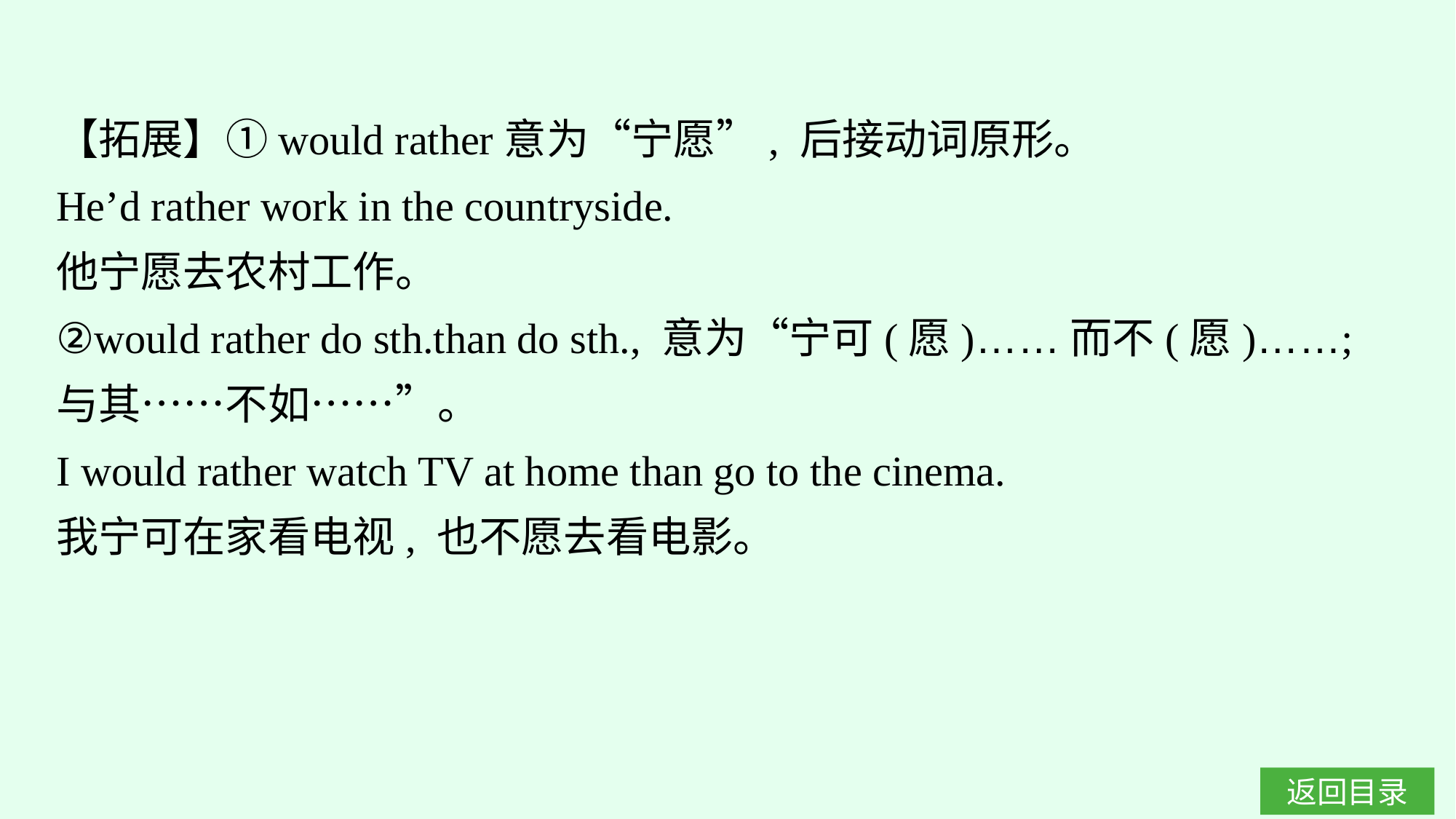

【拓展】①would rather意为“宁愿”, 后接动词原形。
He’d rather work in the countryside.
他宁愿去农村工作。
②would rather do sth.than do sth., 意为“宁可(愿)……而不(愿)……;与其……不如……”。
I would rather watch TV at home than go to the cinema.
我宁可在家看电视, 也不愿去看电影。